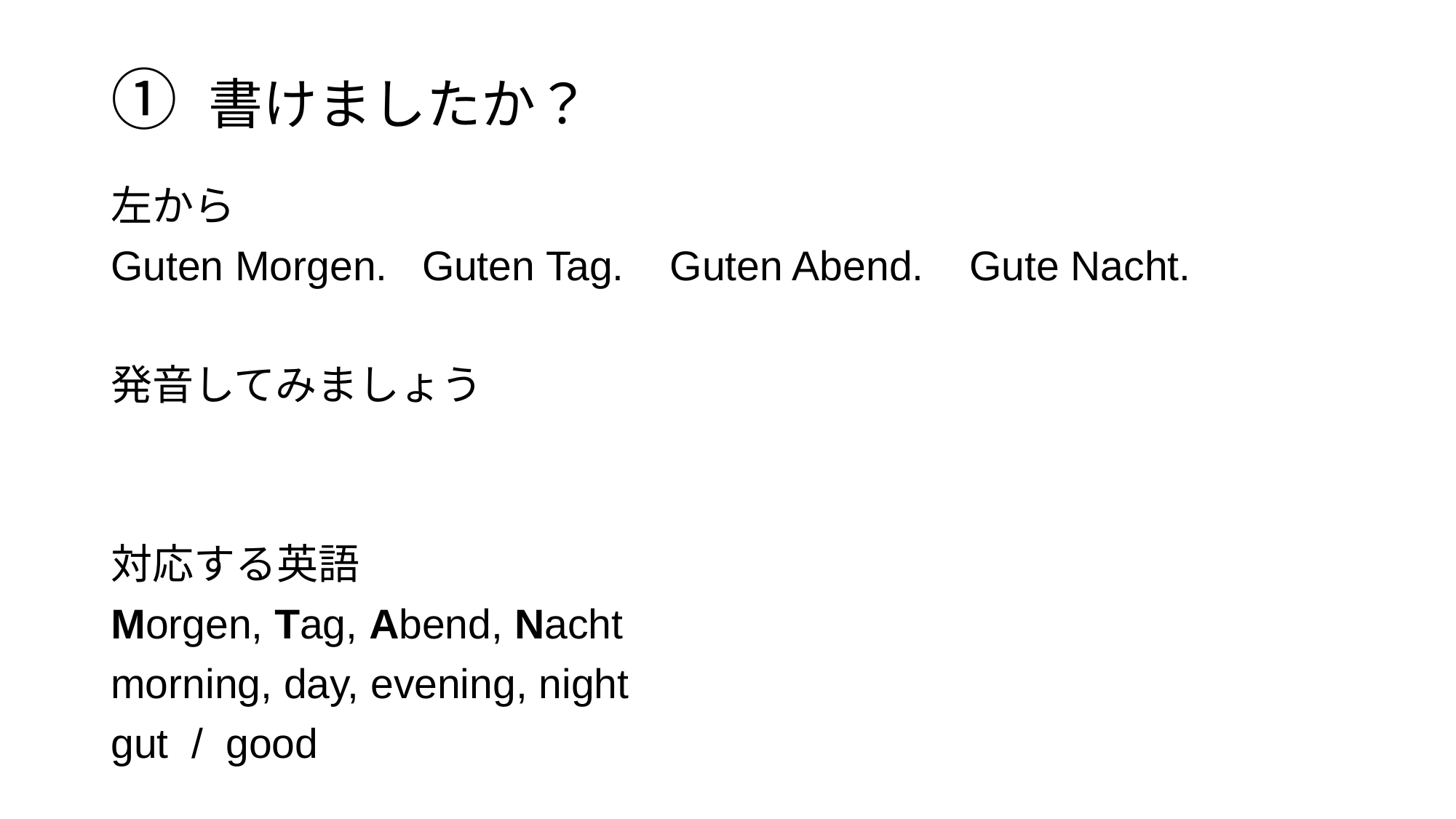

# ① 書けましたか？
左から
Guten Morgen.   Guten Tag.    Guten Abend.    Gute Nacht.

発音してみましょう

対応する英語
Morgen, Tag, Abend, Nacht
morning, day, evening, night
gut  /  good